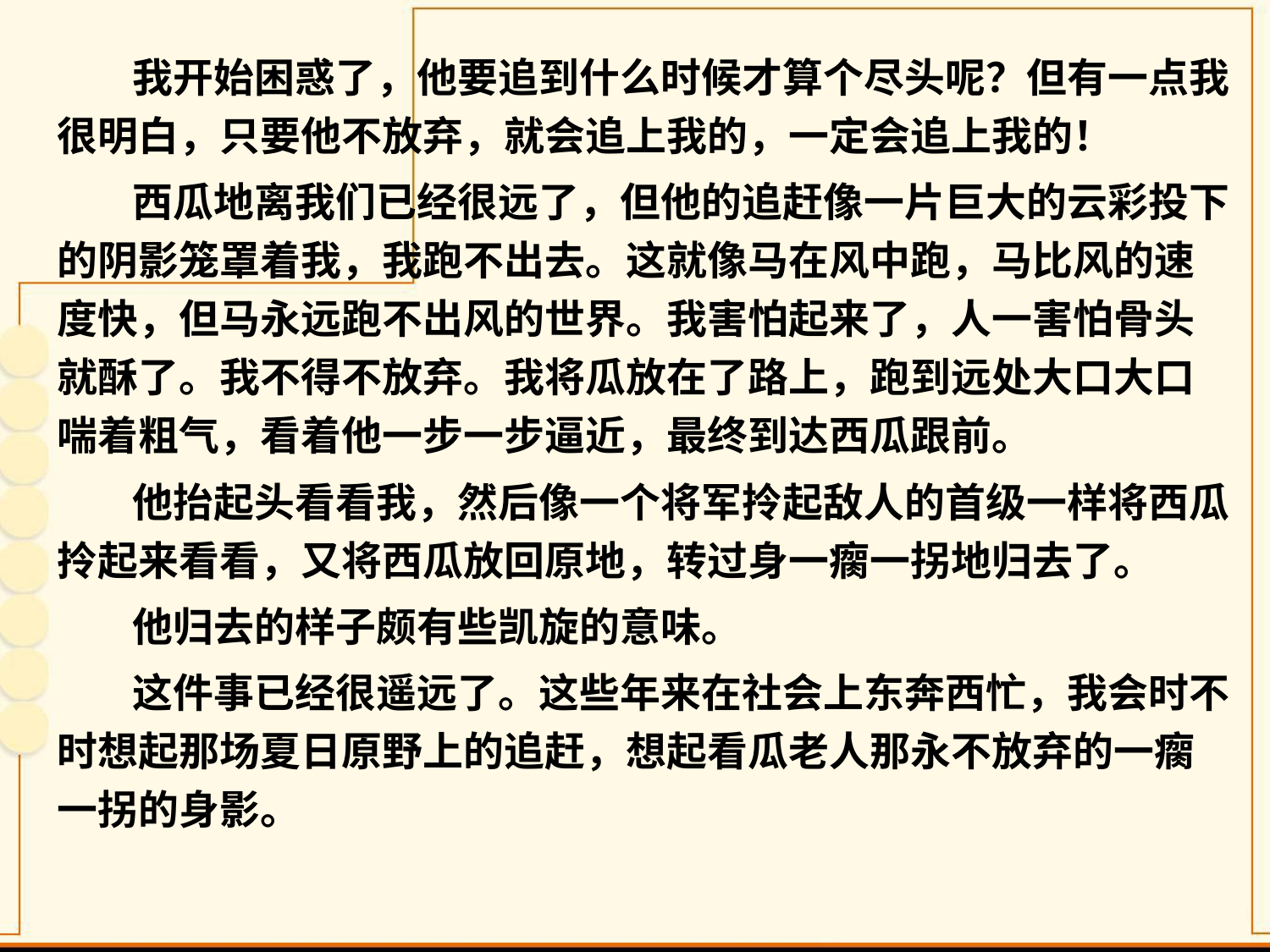

我开始困惑了，他要追到什么时候才算个尽头呢？但有一点我很明白，只要他不放弃，就会追上我的，一定会追上我的！
       西瓜地离我们已经很远了，但他的追赶像一片巨大的云彩投下的阴影笼罩着我，我跑不出去。这就像马在风中跑，马比风的速度快，但马永远跑不出风的世界。我害怕起来了，人一害怕骨头就酥了。我不得不放弃。我将瓜放在了路上，跑到远处大口大口喘着粗气，看着他一步一步逼近，最终到达西瓜跟前。
       他抬起头看看我，然后像一个将军拎起敌人的首级一样将西瓜拎起来看看，又将西瓜放回原地，转过身一瘸一拐地归去了。
       他归去的样子颇有些凯旋的意味。
       这件事已经很遥远了。这些年来在社会上东奔西忙，我会时不时想起那场夏日原野上的追赶，想起看瓜老人那永不放弃的一瘸一拐的身影。